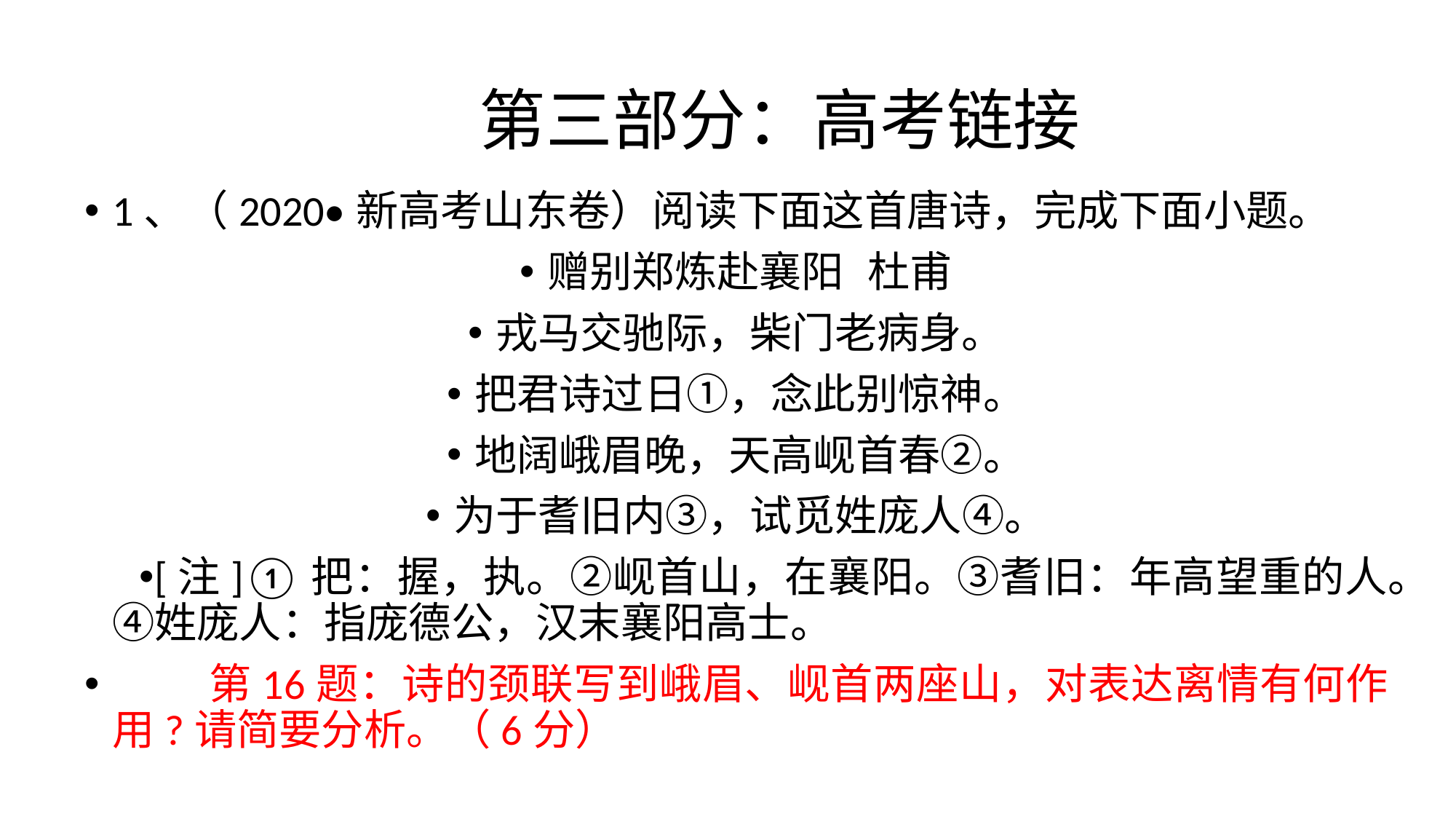

# 第三部分：高考链接
1、（2020•新高考山东卷）阅读下面这首唐诗，完成下面小题。
赠别郑炼赴襄阳  杜甫
戎马交驰际，柴门老病身。
把君诗过日①，念此别惊神。
地阔峨眉晚，天高岘首春②。
为于耆旧内③，试觅姓庞人④。
[注]①把：握，执。②岘首山，在襄阳。③耆旧：年高望重的人。④姓庞人：指庞德公，汉末襄阳高士。
       第16题：诗的颈联写到峨眉、岘首两座山，对表达离情有何作用?请简要分析。（6分）